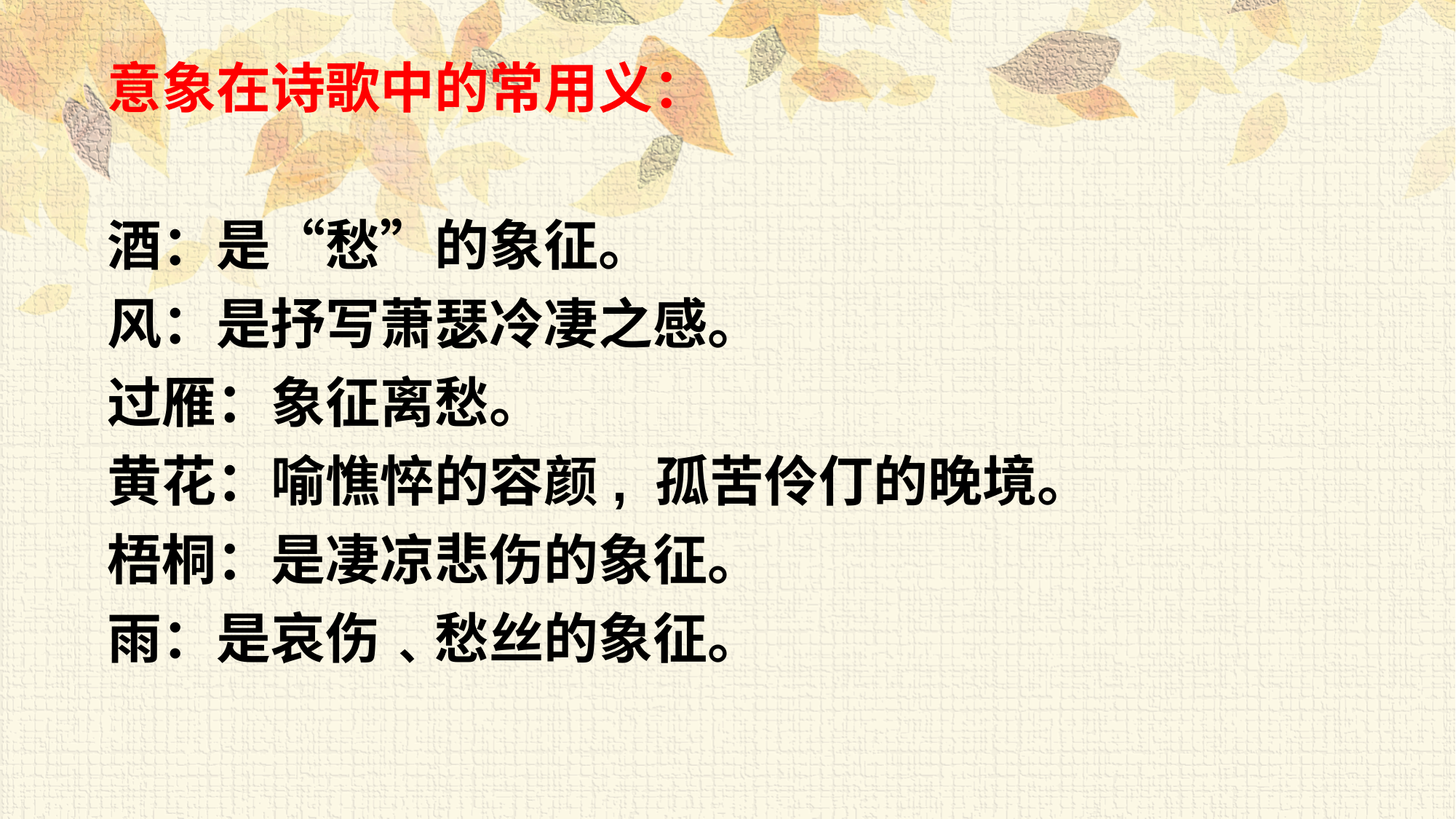

意象在诗歌中的常用义：

酒：是“愁”的象征。
风：是抒写萧瑟冷凄之感。
过雁：象征离愁。
黄花：喻憔悴的容颜, 孤苦伶仃的晚境。
梧桐：是凄凉悲伤的象征。
雨：是哀伤﹑愁丝的象征。